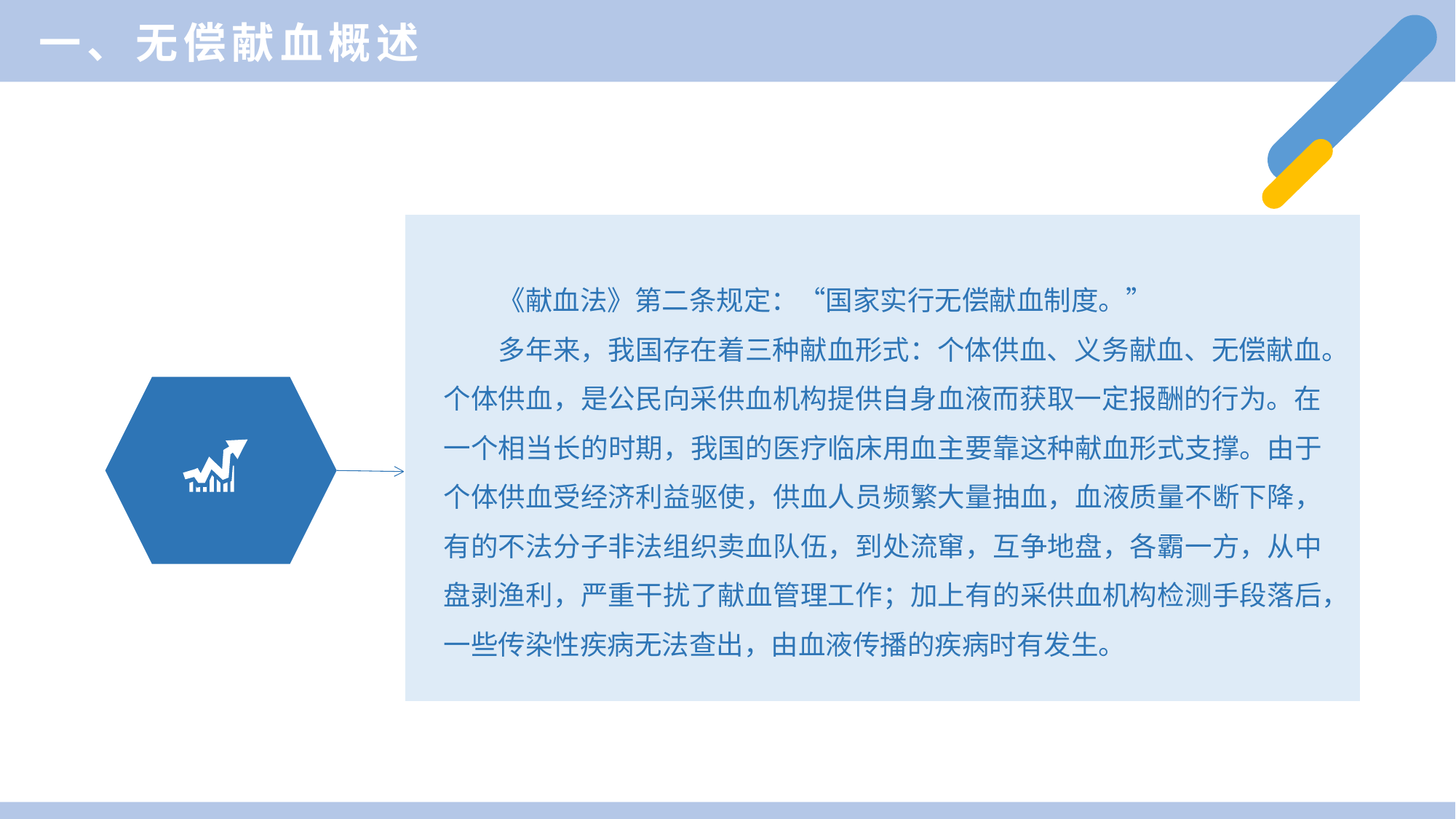

一、无偿献血概述

经国
《献血法》第二条规定：“国家实行无偿献血制度。”
多年来，我国存在着三种献血形式：个体供血、义务献血、无偿献血。个体供血，是公民向采供血机构提供自身血液而获取一定报酬的行为。在一个相当长的时期，我国的医疗临床用血主要靠这种献血形式支撑。由于个体供血受经济利益驱使，供血人员频繁大量抽血，血液质量不断下降，有的不法分子非法组织卖血队伍，到处流窜，互争地盘，各霸一方，从中盘剥渔利，严重干扰了献血管理工作；加上有的采供血机构检测手段落后，一些传染性疾病无法查出，由血液传播的疾病时有发生。